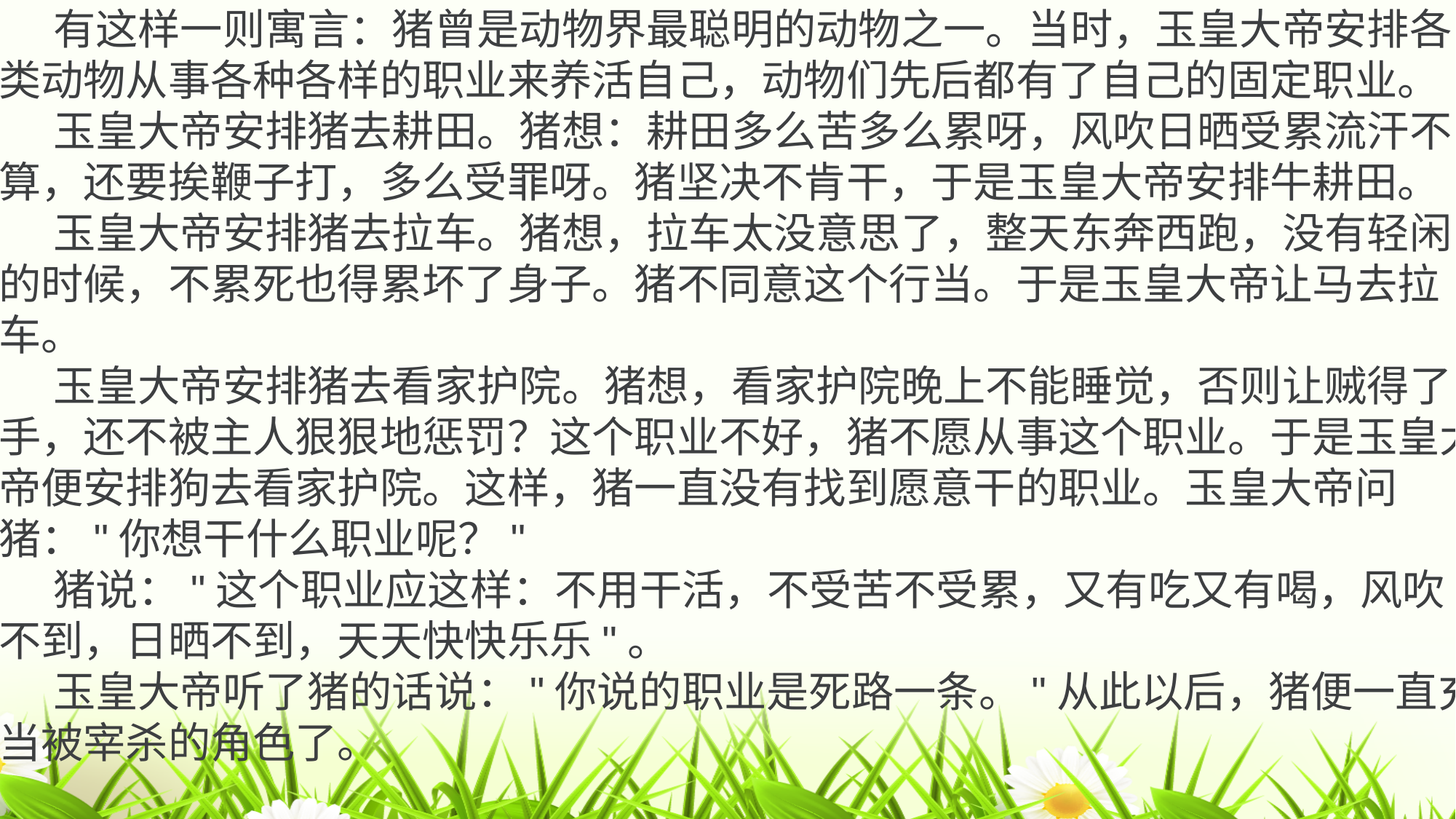

有这样一则寓言：猪曾是动物界最聪明的动物之一。当时，玉皇大帝安排各类动物从事各种各样的职业来养活自己，动物们先后都有了自己的固定职业。
玉皇大帝安排猪去耕田。猪想：耕田多么苦多么累呀，风吹日晒受累流汗不算，还要挨鞭子打，多么受罪呀。猪坚决不肯干，于是玉皇大帝安排牛耕田。
玉皇大帝安排猪去拉车。猪想，拉车太没意思了，整天东奔西跑，没有轻闲的时候，不累死也得累坏了身子。猪不同意这个行当。于是玉皇大帝让马去拉车。
玉皇大帝安排猪去看家护院。猪想，看家护院晚上不能睡觉，否则让贼得了手，还不被主人狠狠地惩罚？这个职业不好，猪不愿从事这个职业。于是玉皇大帝便安排狗去看家护院。这样，猪一直没有找到愿意干的职业。玉皇大帝问猪："你想干什么职业呢？"
猪说："这个职业应这样：不用干活，不受苦不受累，又有吃又有喝，风吹不到，日晒不到，天天快快乐乐"。
玉皇大帝听了猪的话说："你说的职业是死路一条。"从此以后，猪便一直充当被宰杀的角色了。